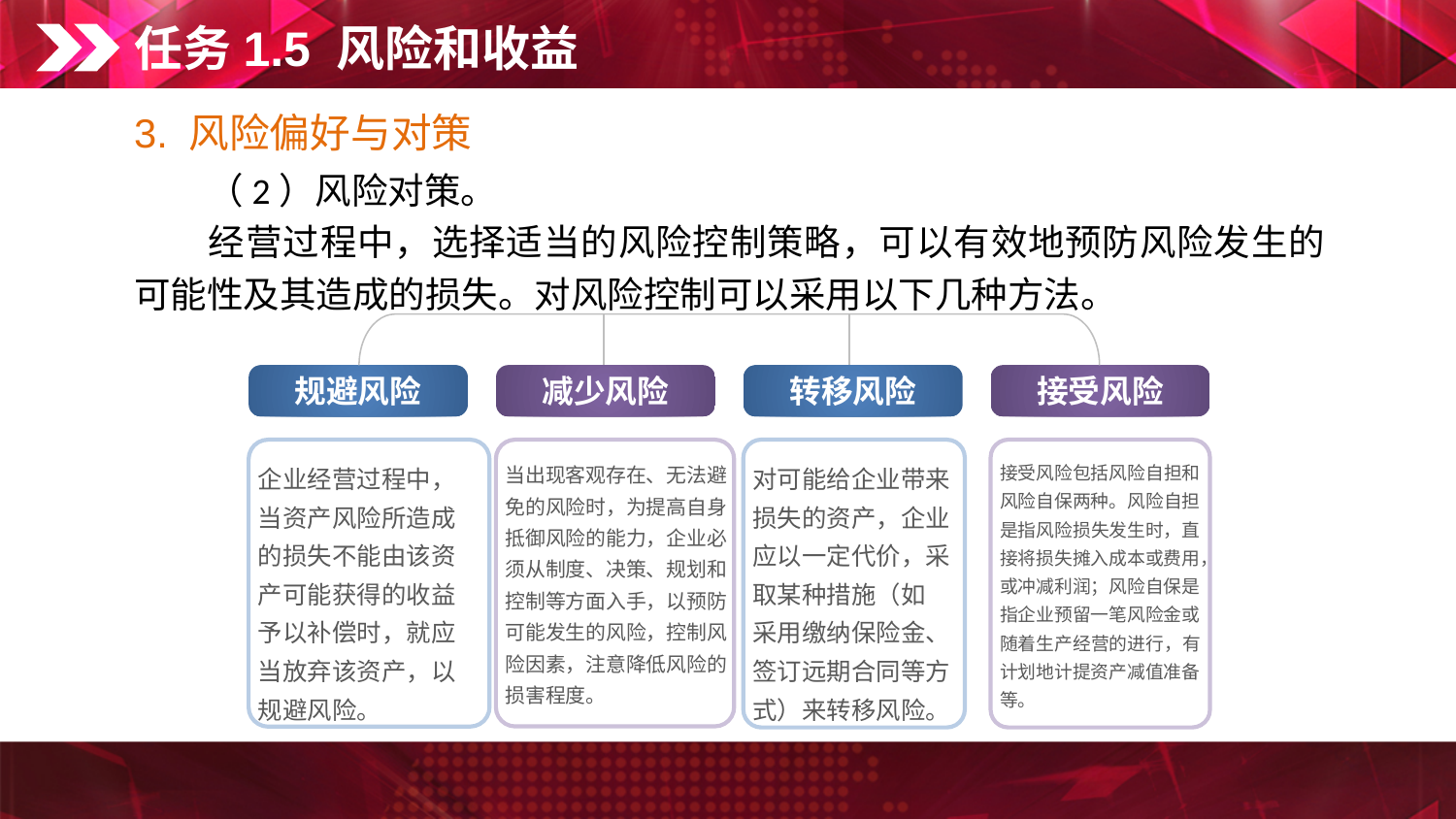

任务1.5 风险和收益

3. 风险偏好与对策
　　（2）风险对策。
　　经营过程中，选择适当的风险控制策略，可以有效地预防风险发生的可能性及其造成的损失。对风险控制可以采用以下几种方法。

规避风险
减少风险
转移风险
接受风险

企业经营过程中，当资产风险所造成的损失不能由该资产可能获得的收益予以补偿时，就应当放弃该资产，以规避风险。
当出现客观存在、无法避免的风险时，为提高自身抵御风险的能力，企业必须从制度、决策、规划和控制等方面入手，以预防可能发生的风险，控制风险因素，注意降低风险的损害程度。
接受风险包括风险自担和风险自保两种。风险自担是指风险损失发生时，直接将损失摊入成本或费用，或冲减利润；风险自保是指企业预留一笔风险金或随着生产经营的进行，有计划地计提资产减值准备等。
对可能给企业带来损失的资产，企业应以一定代价，采取某种措施（如
采用缴纳保险金、签订远期合同等方式）来转移风险。